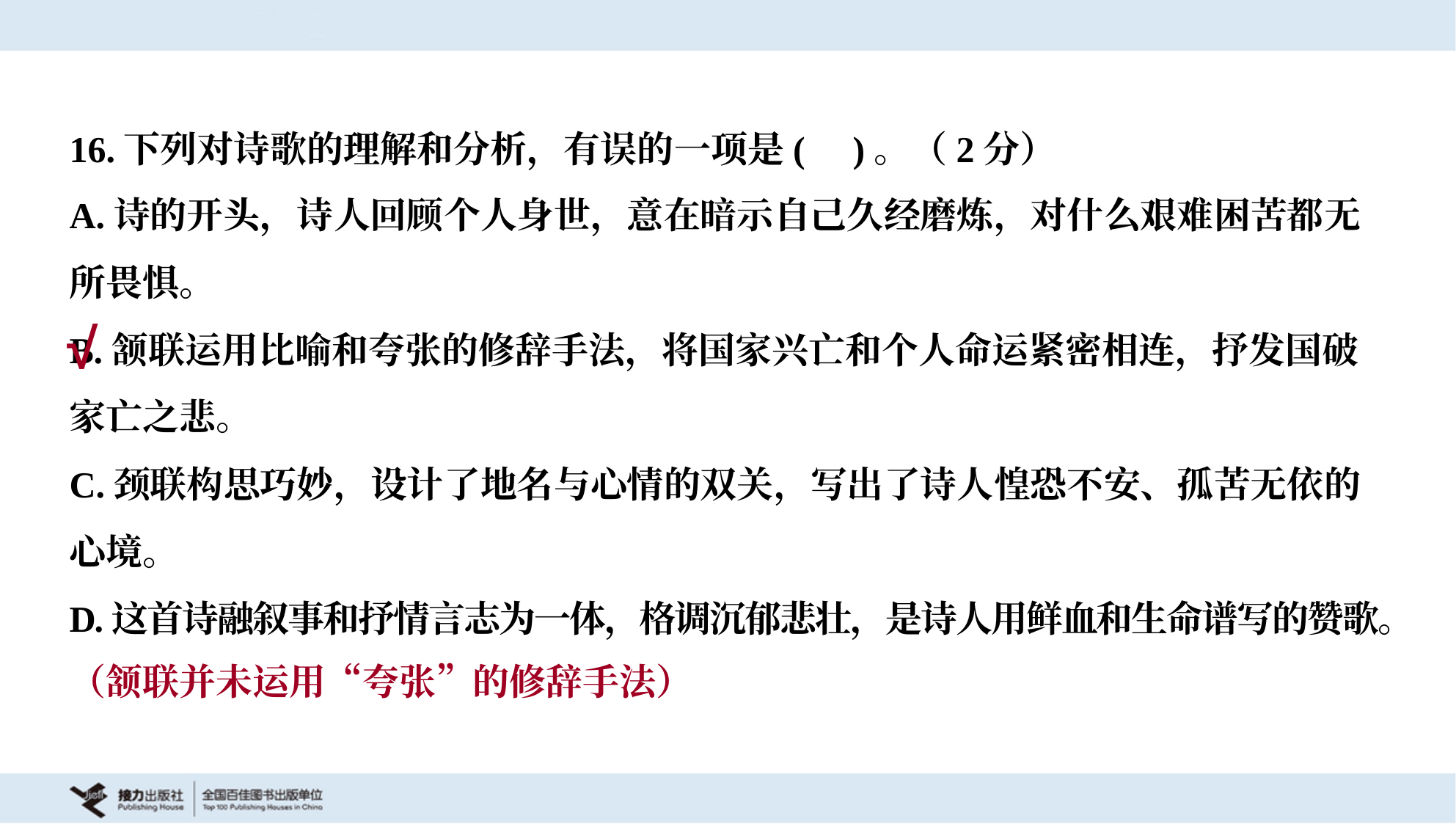

16.下列对诗歌的理解和分析，有误的一项是(     )。（2分）
A.诗的开头，诗人回顾个人身世，意在暗示自己久经磨炼，对什么艰难困苦都无
所畏惧。
B.颔联运用比喻和夸张的修辞手法，将国家兴亡和个人命运紧密相连，抒发国破
家亡之悲。
C.颈联构思巧妙，设计了地名与心情的双关，写出了诗人惶恐不安、孤苦无依的
心境。
D.这首诗融叙事和抒情言志为一体，格调沉郁悲壮，是诗人用鲜血和生命谱写的赞歌。
√
（颔联并未运用“夸张”的修辞手法）